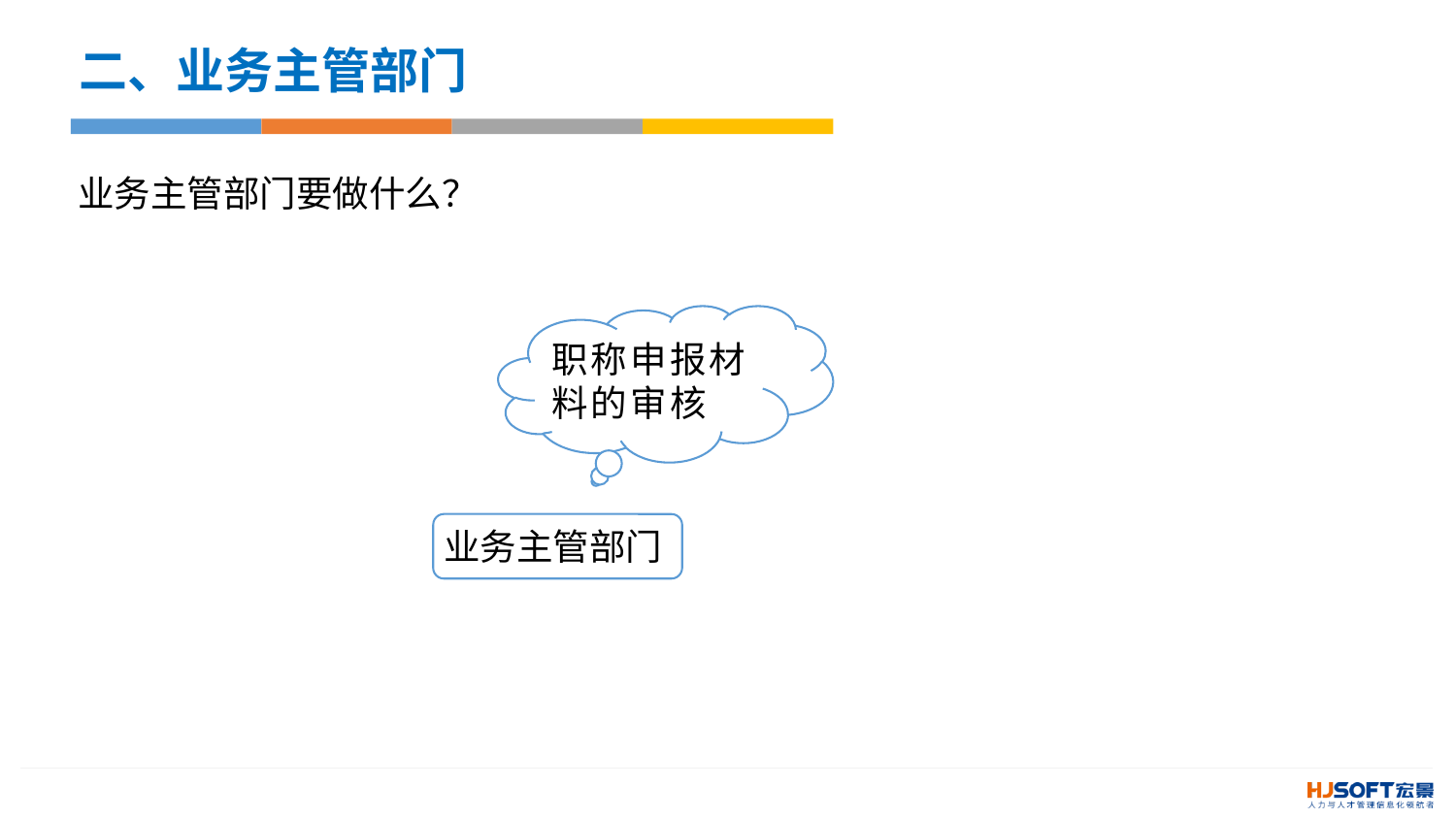

二、业务主管部门

业务主管部门要做什么？
职称申报材料的审核
业务主管部门